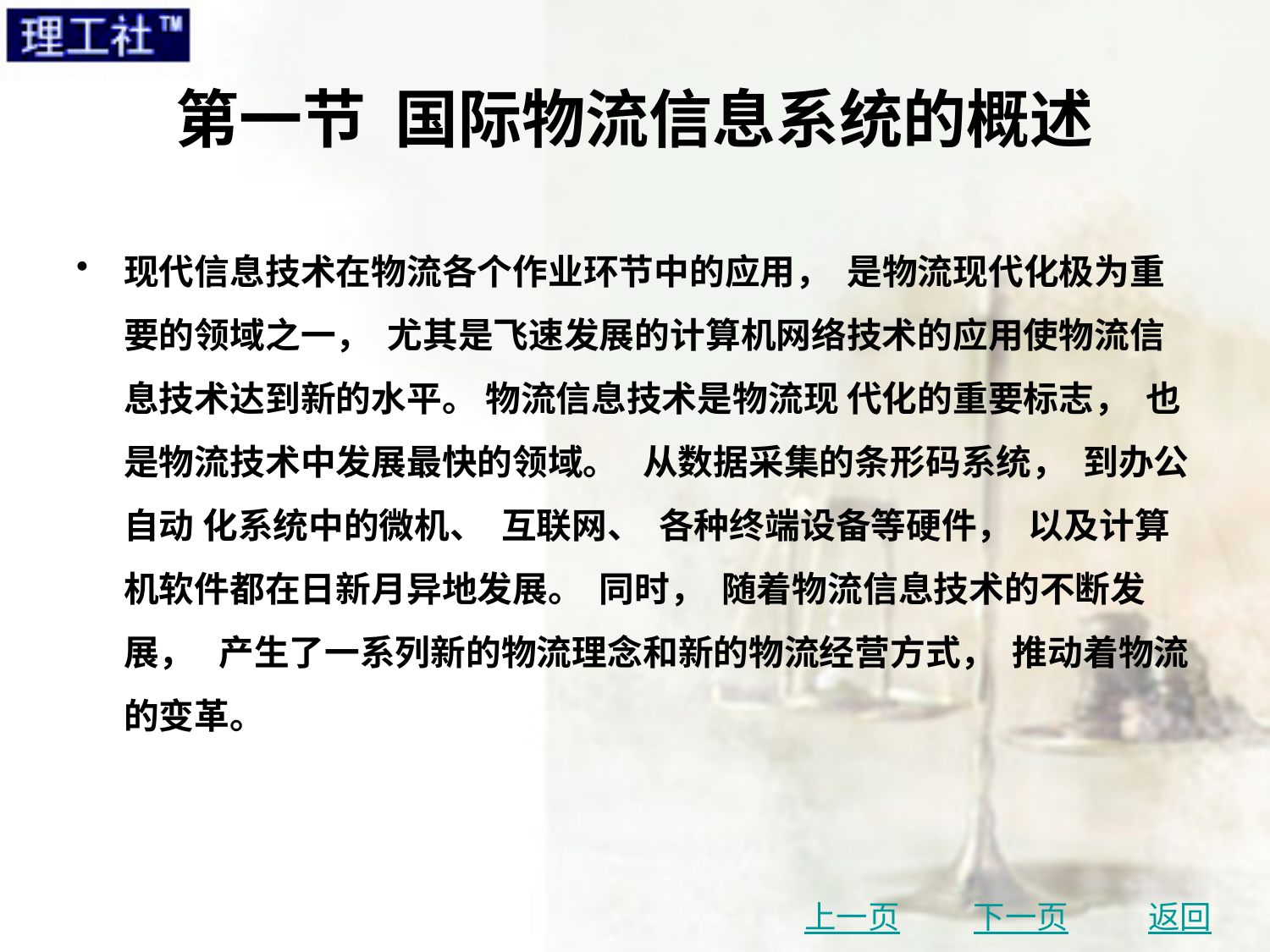

# 第一节  国际物流信息系统的概述
现代信息技术在物流各个作业环节中的应用，  是物流现代化极为重要的领域之一，  尤其是飞速发展的计算机网络技术的应用使物流信息技术达到新的水平。 物流信息技术是物流现 代化的重要标志，  也是物流技术中发展最快的领域。   从数据采集的条形码系统，  到办公自动 化系统中的微机、  互联网、  各种终端设备等硬件，  以及计算机软件都在日新月异地发展。  同时，  随着物流信息技术的不断发展，   产生了一系列新的物流理念和新的物流经营方式，  推动着物流的变革。
上一页
下一页
返回